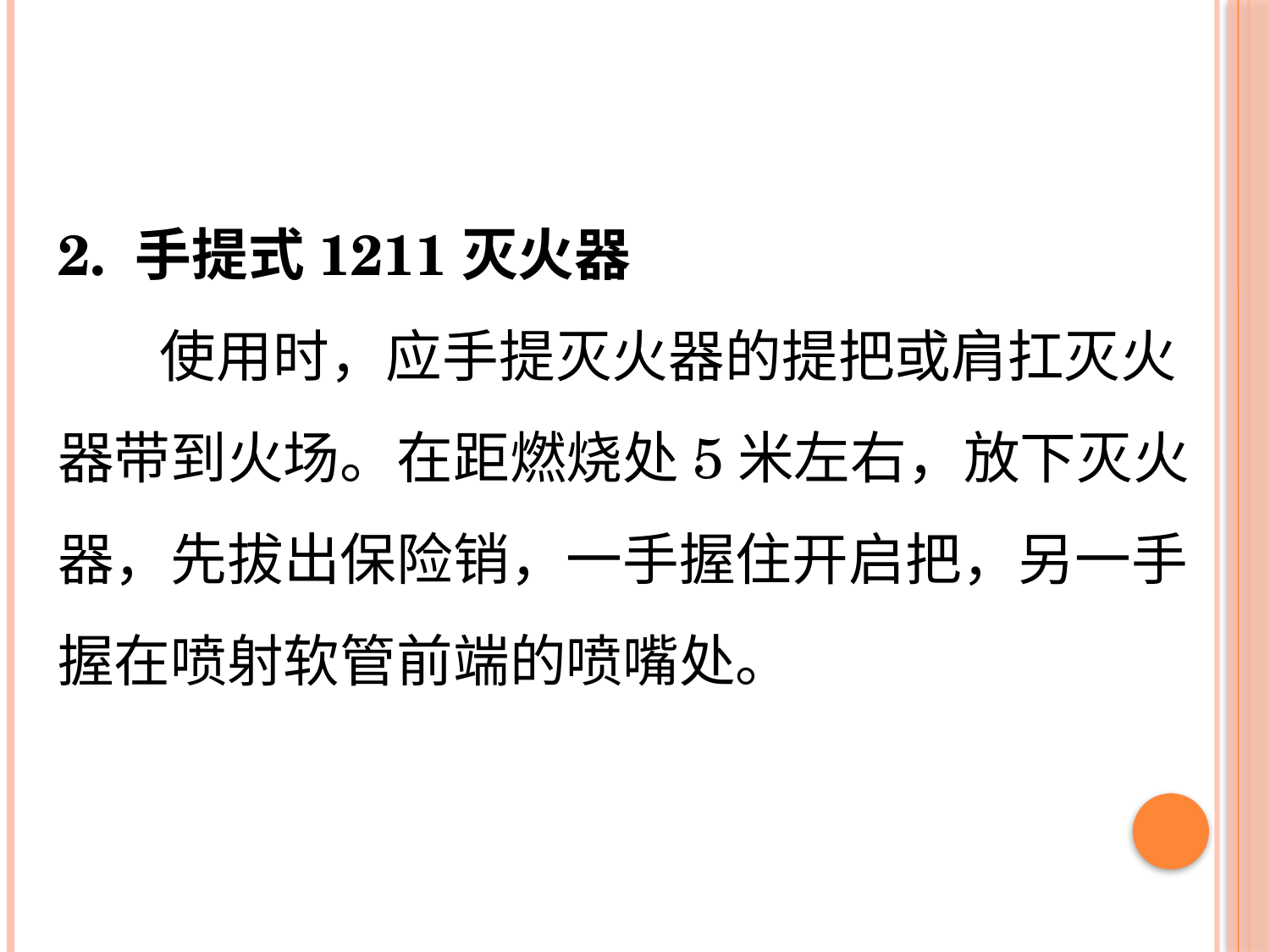

2. 手提式1211灭火器
       使用时，应手提灭火器的提把或肩扛灭火器带到火场。在距燃烧处5米左右，放下灭火器，先拔出保险销，一手握住开启把，另一手握在喷射软管前端的喷嘴处。